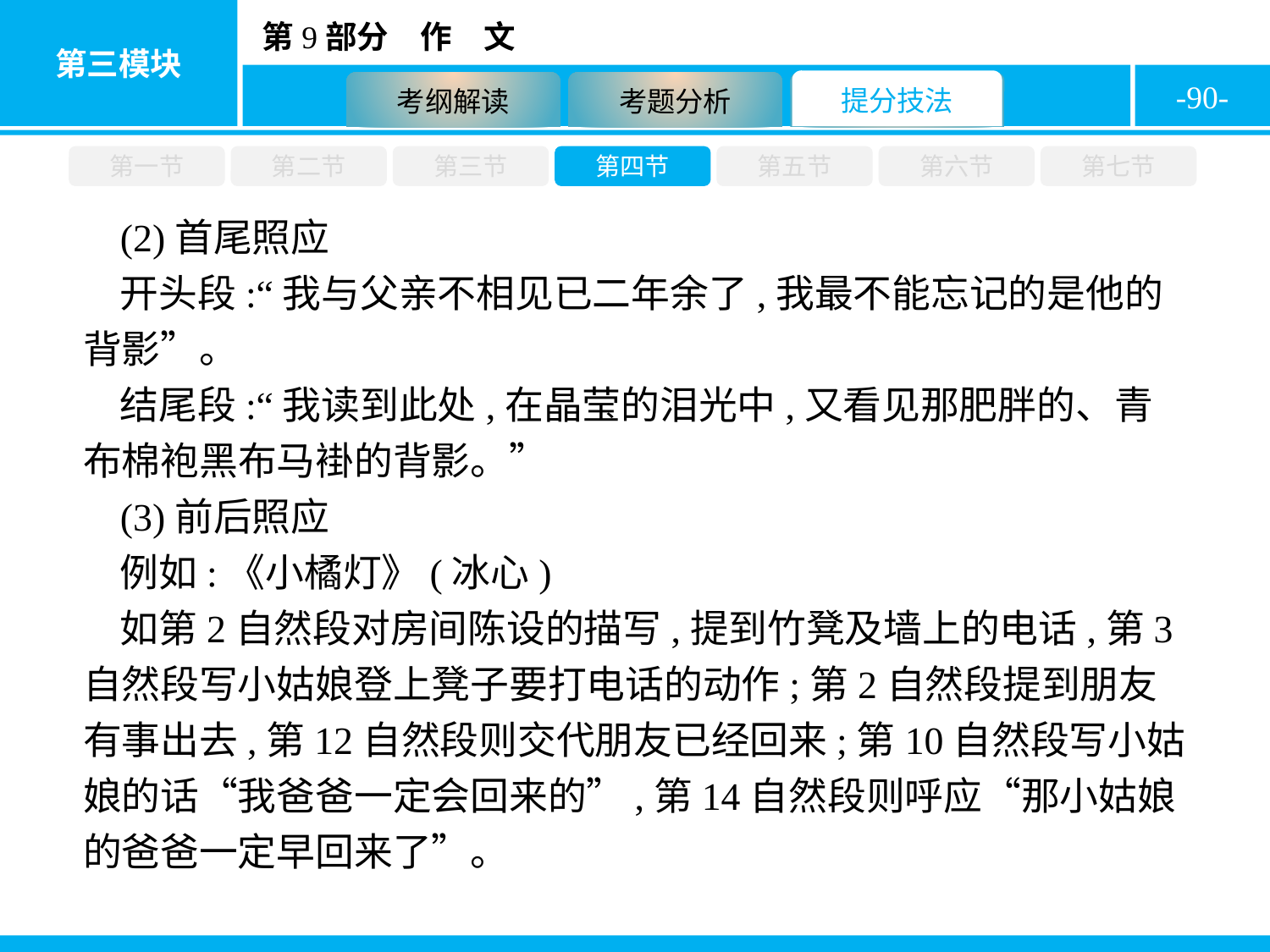

-90-
第一节
第二节
第三节
第四节
第五节
第六节
第七节
(2)首尾照应
开头段:“我与父亲不相见已二年余了,我最不能忘记的是他的背影”。
结尾段:“我读到此处,在晶莹的泪光中,又看见那肥胖的、青布棉袍黑布马褂的背影。”
(3)前后照应
例如:《小橘灯》(冰心)
如第2自然段对房间陈设的描写,提到竹凳及墙上的电话,第3自然段写小姑娘登上凳子要打电话的动作;第2自然段提到朋友有事出去,第12自然段则交代朋友已经回来;第10自然段写小姑娘的话“我爸爸一定会回来的”,第14自然段则呼应“那小姑娘的爸爸一定早回来了”。